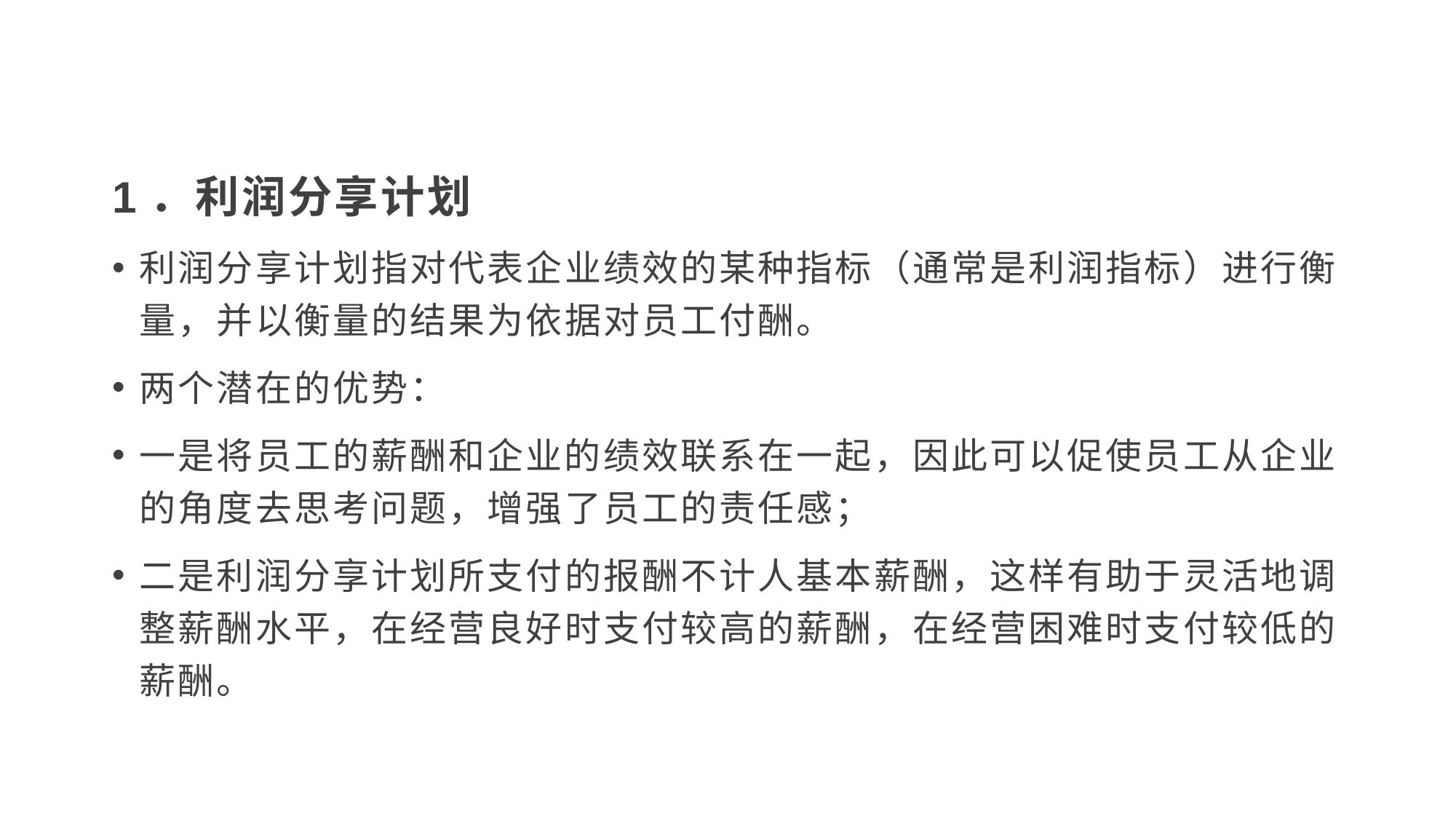

#
1．利润分享计划
利润分享计划指对代表企业绩效的某种指标（通常是利润指标）进行衡量，并以衡量的结果为依据对员工付酬。
两个潜在的优势：
一是将员工的薪酬和企业的绩效联系在一起，因此可以促使员工从企业的角度去思考问题，增强了员工的责任感；
二是利润分享计划所支付的报酬不计人基本薪酬，这样有助于灵活地调整薪酬水平，在经营良好时支付较高的薪酬，在经营困难时支付较低的薪酬。